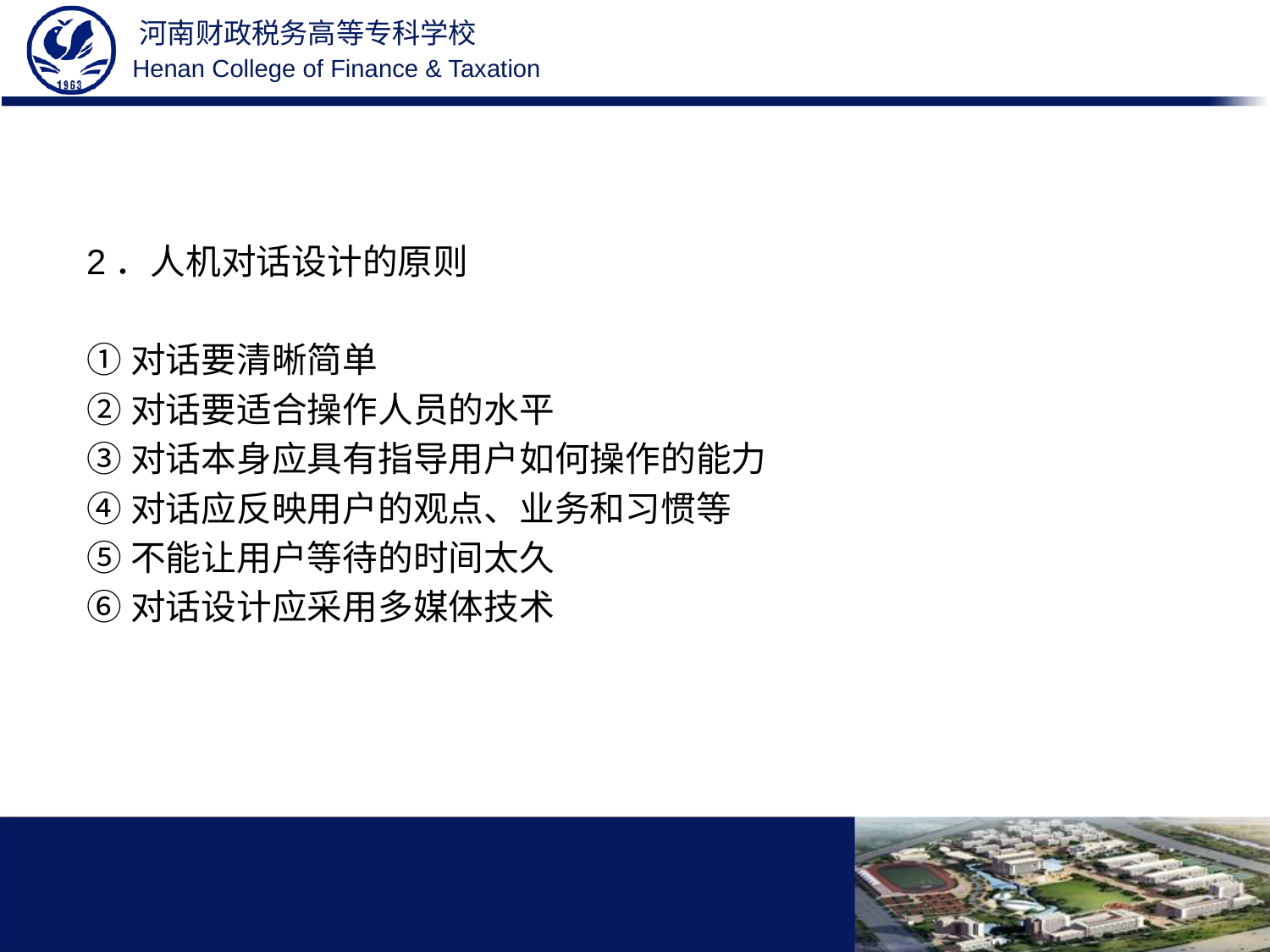

#
2．人机对话设计的原则

①对话要清晰简单
②对话要适合操作人员的水平
③对话本身应具有指导用户如何操作的能力
④对话应反映用户的观点、业务和习惯等
⑤不能让用户等待的时间太久
⑥对话设计应采用多媒体技术